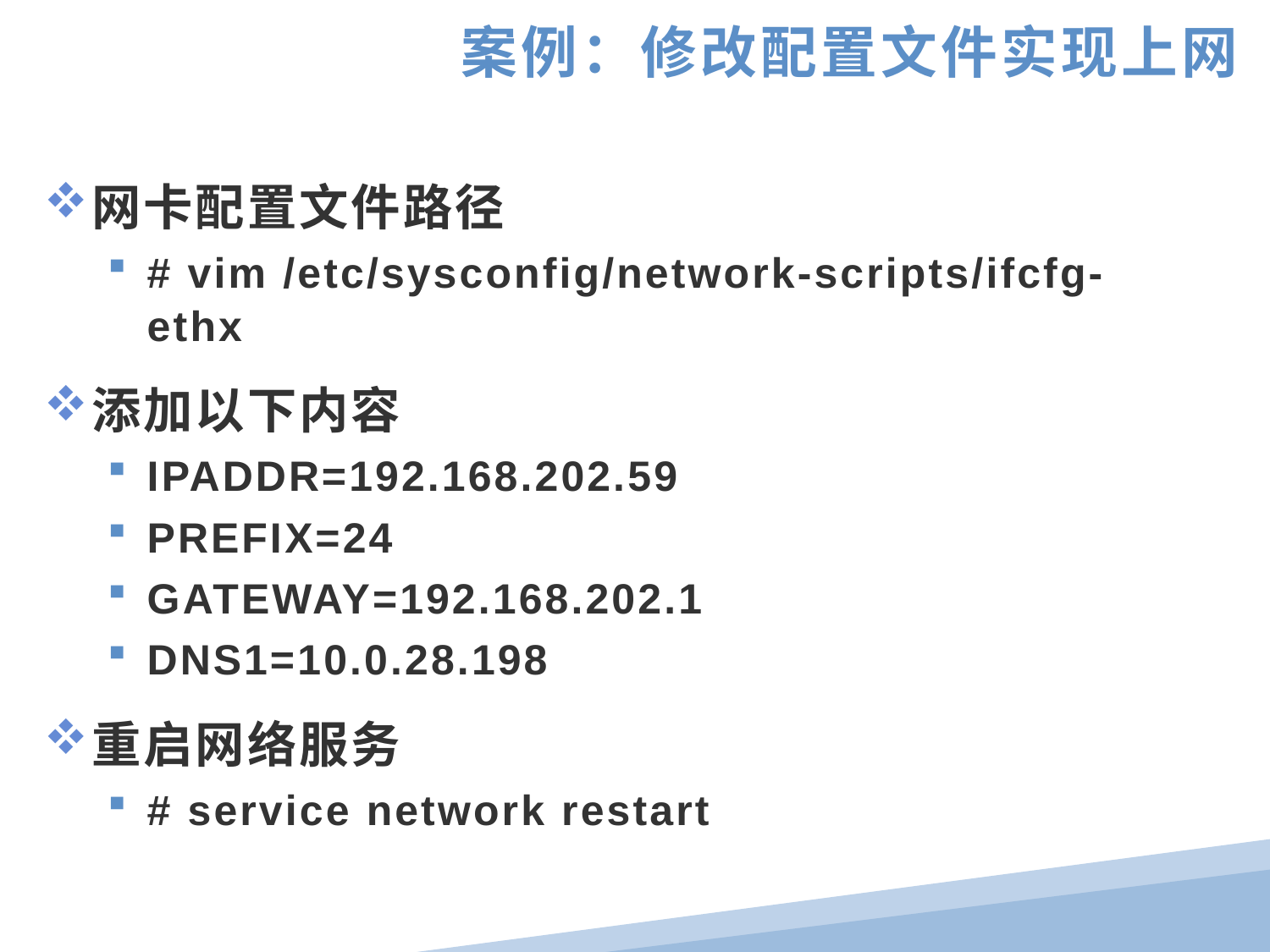

案例：修改配置文件实现上网
网卡配置文件路径
# vim /etc/sysconfig/network-scripts/ifcfg-ethx
添加以下内容
IPADDR=192.168.202.59
PREFIX=24
GATEWAY=192.168.202.1
DNS1=10.0.28.198
重启网络服务
# service network restart